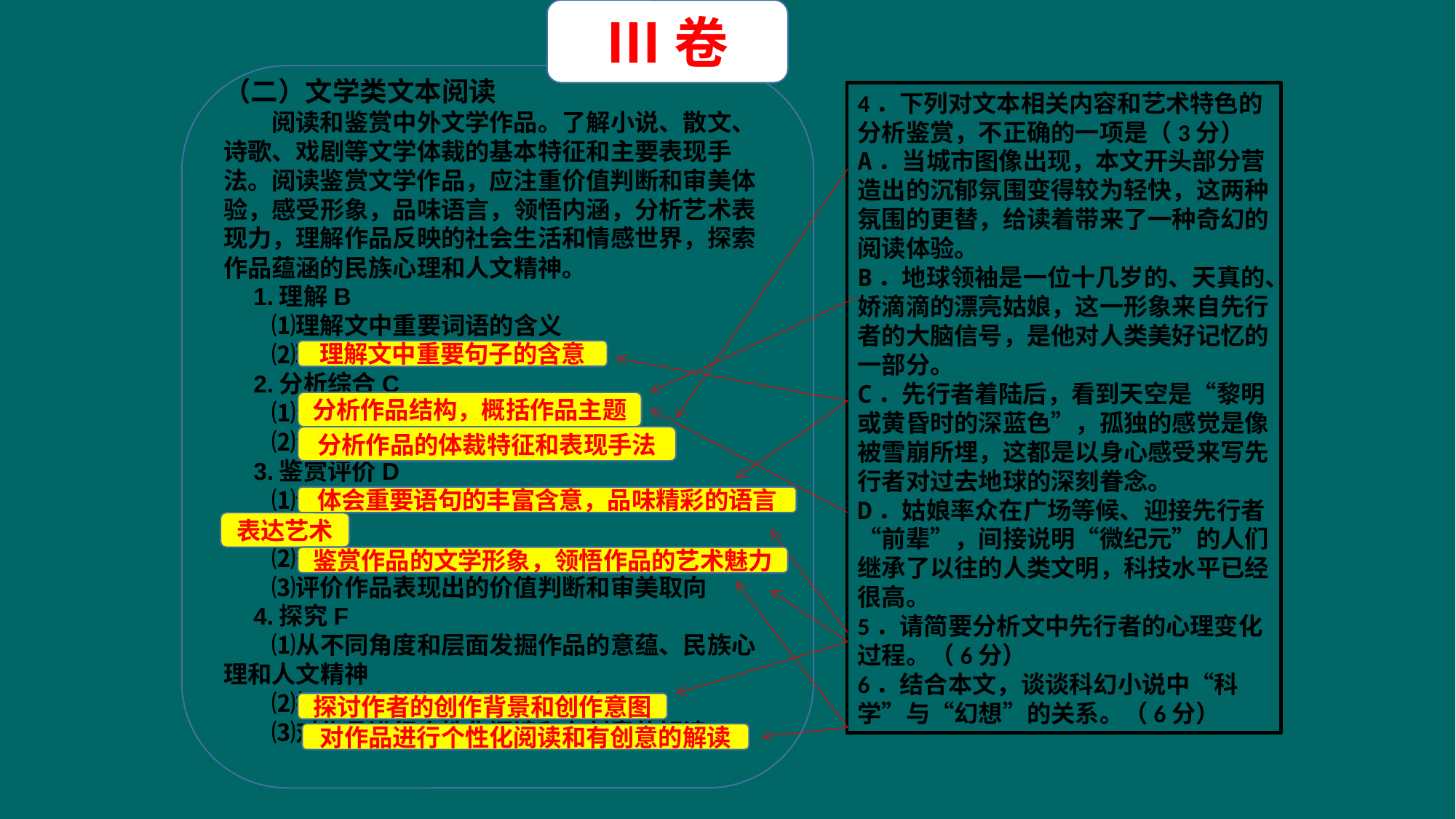

Ⅲ卷
（二）文学类文本阅读
　　阅读和鉴赏中外文学作品。了解小说、散文、诗歌、戏剧等文学体裁的基本特征和主要表现手法。阅读鉴赏文学作品，应注重价值判断和审美体验，感受形象，品味语言，领悟内涵，分析艺术表现力，理解作品反映的社会生活和情感世界，探索作品蕴涵的民族心理和人文精神。
　1.理解B
　　⑴理解文中重要词语的含义
　　⑵理解文中重要句子的含意
　2.分析综合C
　　⑴分析作品结构，概括作品主题
　　⑵分析作品的体裁特征和表现手法
　3.鉴赏评价D
　　⑴体会重要语句的丰富含意，品味精彩的语言表达艺术
　　⑵鉴赏作品的文学形象，领悟作品的艺术魅力
　　⑶评价作品表现出的价值判断和审美取向
　4.探究F
　　⑴从不同角度和层面发掘作品的意蕴、民族心理和人文精神
　　⑵探讨作者的创作背景和创作意图
　　⑶对作品进行个性化阅读和有创意的解读

4．下列对文本相关内容和艺术特色的分析鉴赏，不正确的一项是（3分）
A．当城市图像出现，本文开头部分营造出的沉郁氛围变得较为轻快，这两种氛围的更替，给读着带来了一种奇幻的阅读体验。
B．地球领袖是一位十几岁的、天真的、娇滴滴的漂亮姑娘，这一形象来自先行者的大脑信号，是他对人类美好记忆的一部分。
C．先行者着陆后，看到天空是“黎明或黄昏时的深蓝色”，孤独的感觉是像被雪崩所埋，这都是以身心感受来写先行者对过去地球的深刻眷念。
D．姑娘率众在广场等候、迎接先行者“前辈”，间接说明“微纪元”的人们继承了以往的人类文明，科技水平已经很高。
5．请简要分析文中先行者的心理变化过程。（6分）
6．结合本文，谈谈科幻小说中“科学”与“幻想”的关系。（6分）
理解文中重要句子的含意
分析作品结构，概括作品主题
分析作品的体裁特征和表现手法
体会重要语句的丰富含意，品味精彩的语言
表达艺术
鉴赏作品的文学形象，领悟作品的艺术魅力
探讨作者的创作背景和创作意图
对作品进行个性化阅读和有创意的解读